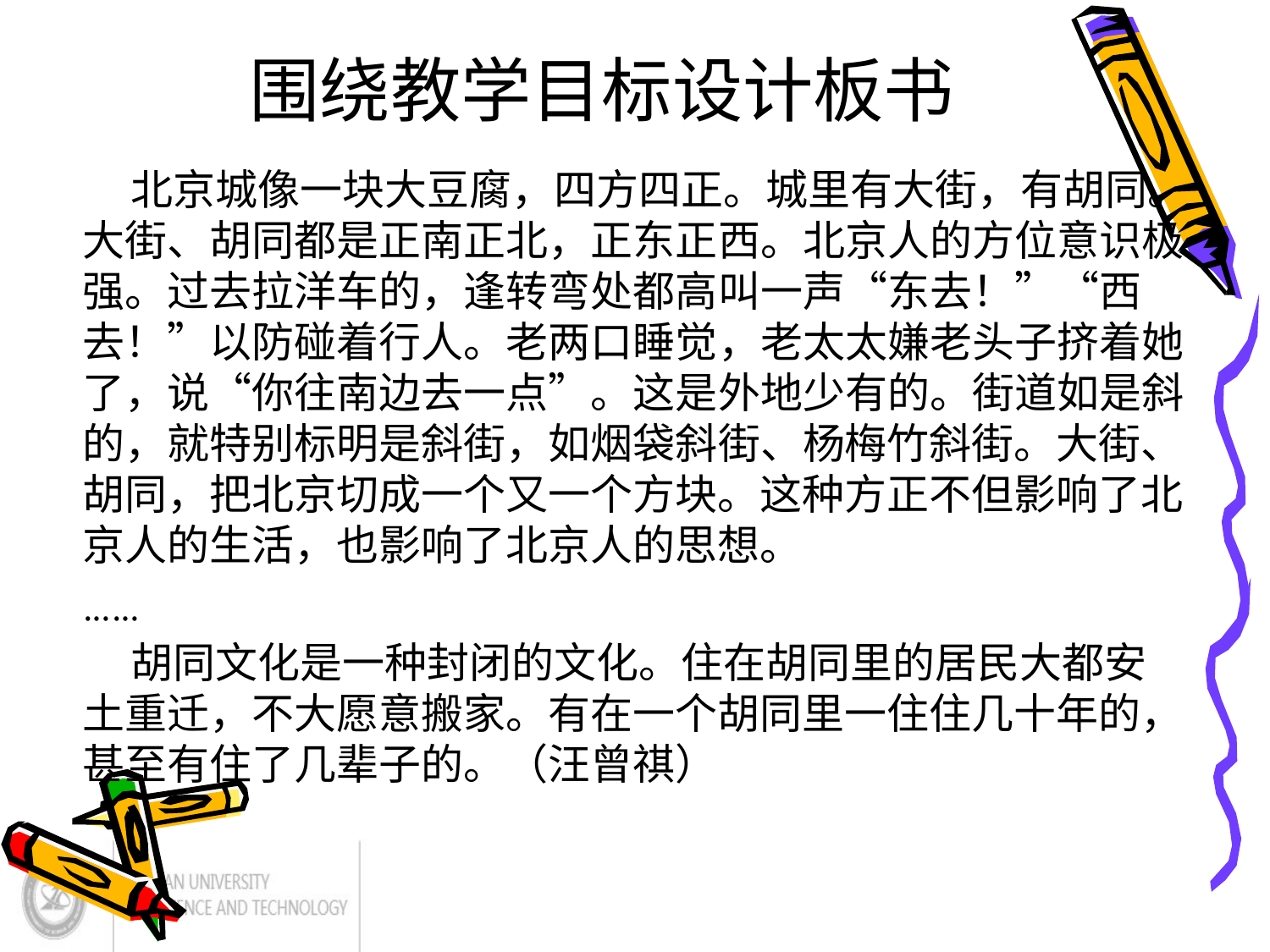

# 围绕教学目标设计板书
    北京城像一块大豆腐，四方四正。城里有大街，有胡同。大街、胡同都是正南正北，正东正西。北京人的方位意识极强。过去拉洋车的，逢转弯处都高叫一声“东去！”“西去！”以防碰着行人。老两口睡觉，老太太嫌老头子挤着她了，说“你往南边去一点”。这是外地少有的。街道如是斜的，就特别标明是斜街，如烟袋斜街、杨梅竹斜街。大街、胡同，把北京切成一个又一个方块。这种方正不但影响了北京人的生活，也影响了北京人的思想。
……
    胡同文化是一种封闭的文化。住在胡同里的居民大都安土重迁，不大愿意搬家。有在一个胡同里一住住几十年的，甚至有住了几辈子的。（汪曾祺）